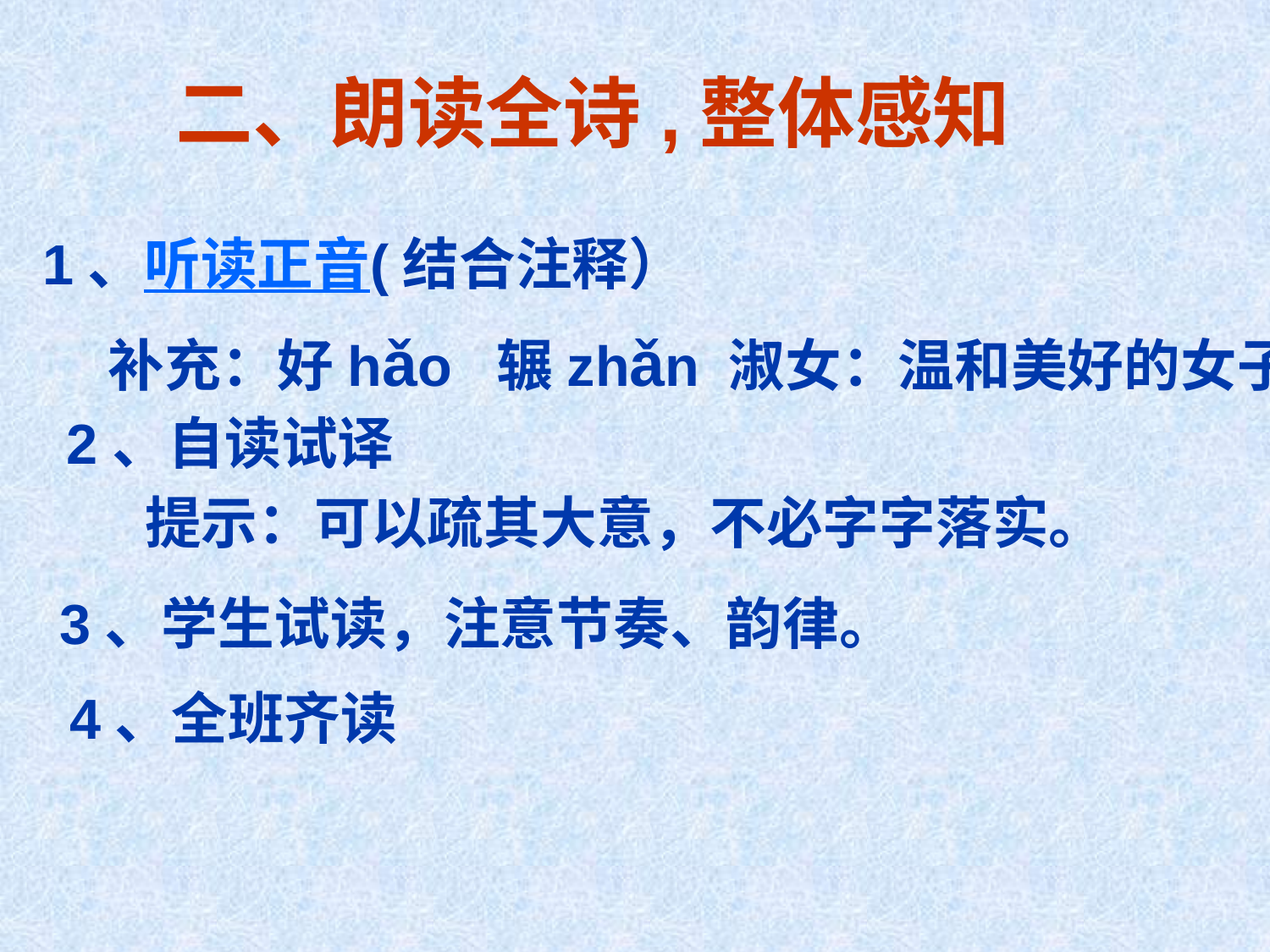

二、朗读全诗,整体感知
1、听读正音(结合注释）
    补充：好hǎo  辗zhǎn 淑女：温和美好的女子
2、自读试译
     提示：可以疏其大意，不必字字落实。
3、学生试读，注意节奏、韵律。
4、全班齐读